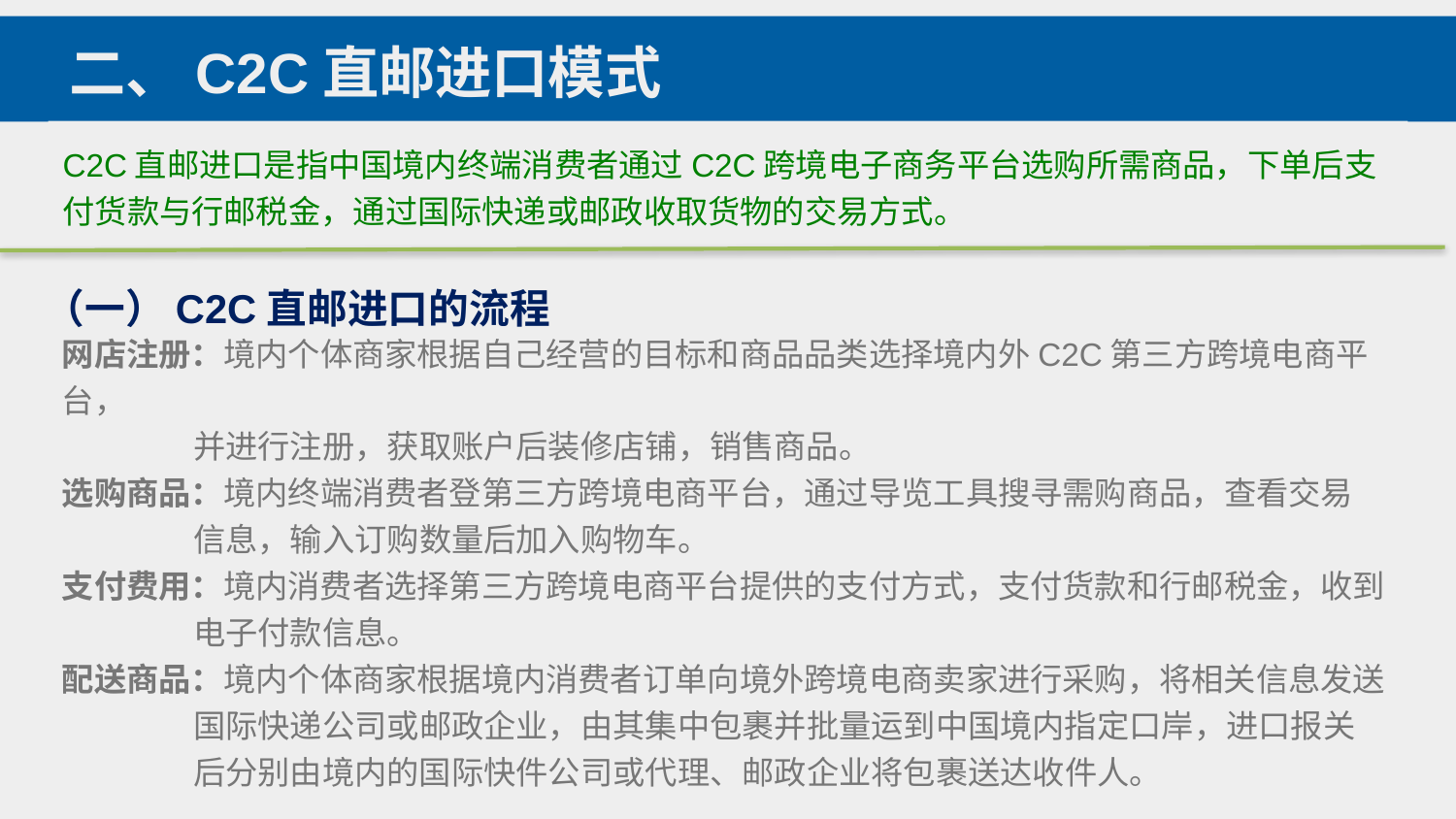

二、C2C直邮进口模式
C2C直邮进口是指中国境内终端消费者通过C2C跨境电子商务平台选购所需商品，下单后支付货款与行邮税金，通过国际快递或邮政收取货物的交易方式。
（一）C2C直邮进口的流程
网店注册：境内个体商家根据自己经营的目标和商品品类选择境内外C2C第三方跨境电商平台，
                 并进行注册，获取账户后装修店铺，销售商品。
选购商品：境内终端消费者登第三方跨境电商平台，通过导览工具搜寻需购商品，查看交易
                 信息，输入订购数量后加入购物车。
支付费用：境内消费者选择第三方跨境电商平台提供的支付方式，支付货款和行邮税金，收到
                 电子付款信息。
配送商品：境内个体商家根据境内消费者订单向境外跨境电商卖家进行采购，将相关信息发送
                 国际快递公司或邮政企业，由其集中包裹并批量运到中国境内指定口岸，进口报关
                 后分别由境内的国际快件公司或代理、邮政企业将包裹送达收件人。